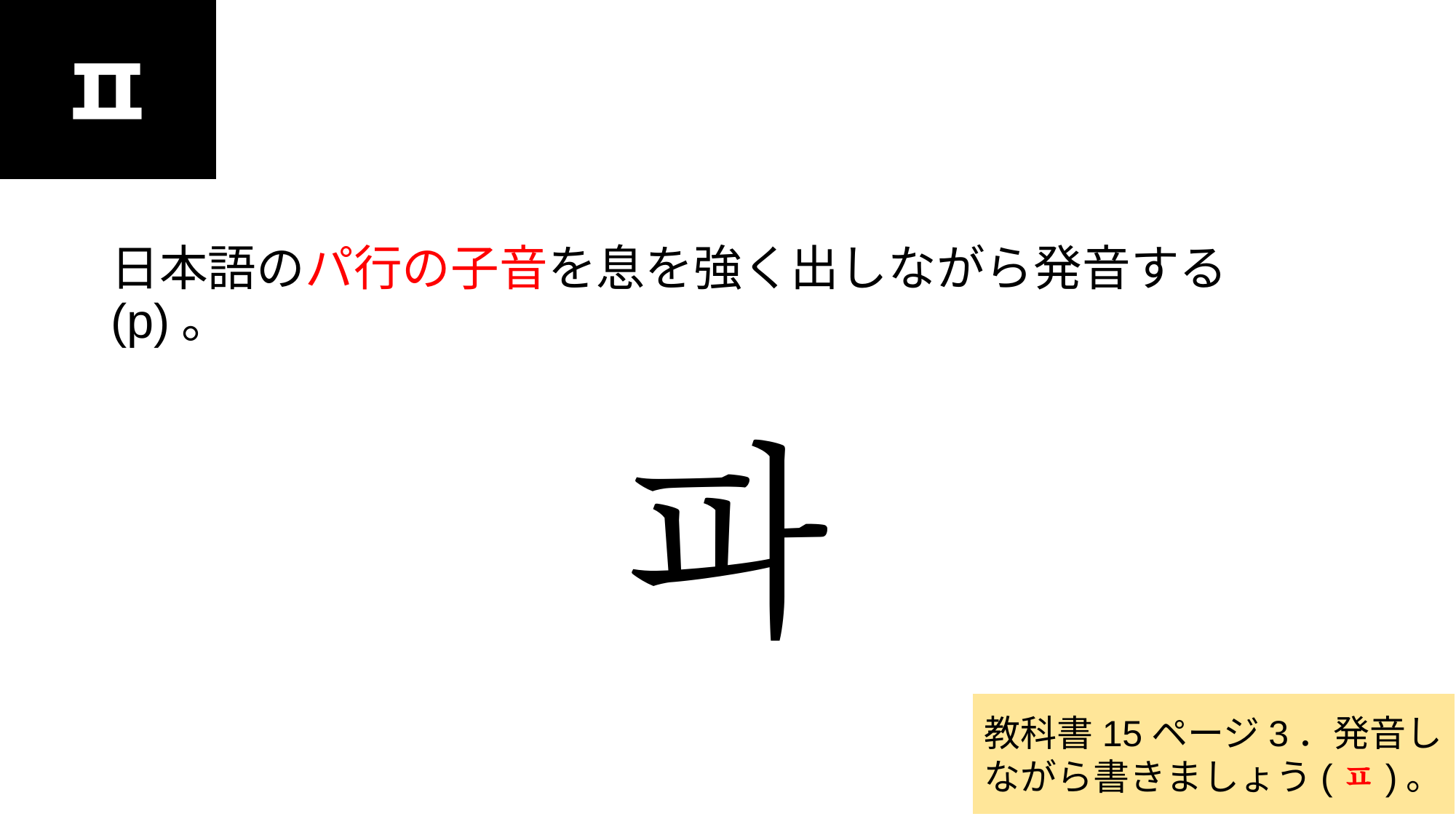

ㅍ
#

日本語のパ行の子音を息を強く出しながら発音する(p)。

파

教科書15ページ3．発音しながら書きましょう(ㅍ)。